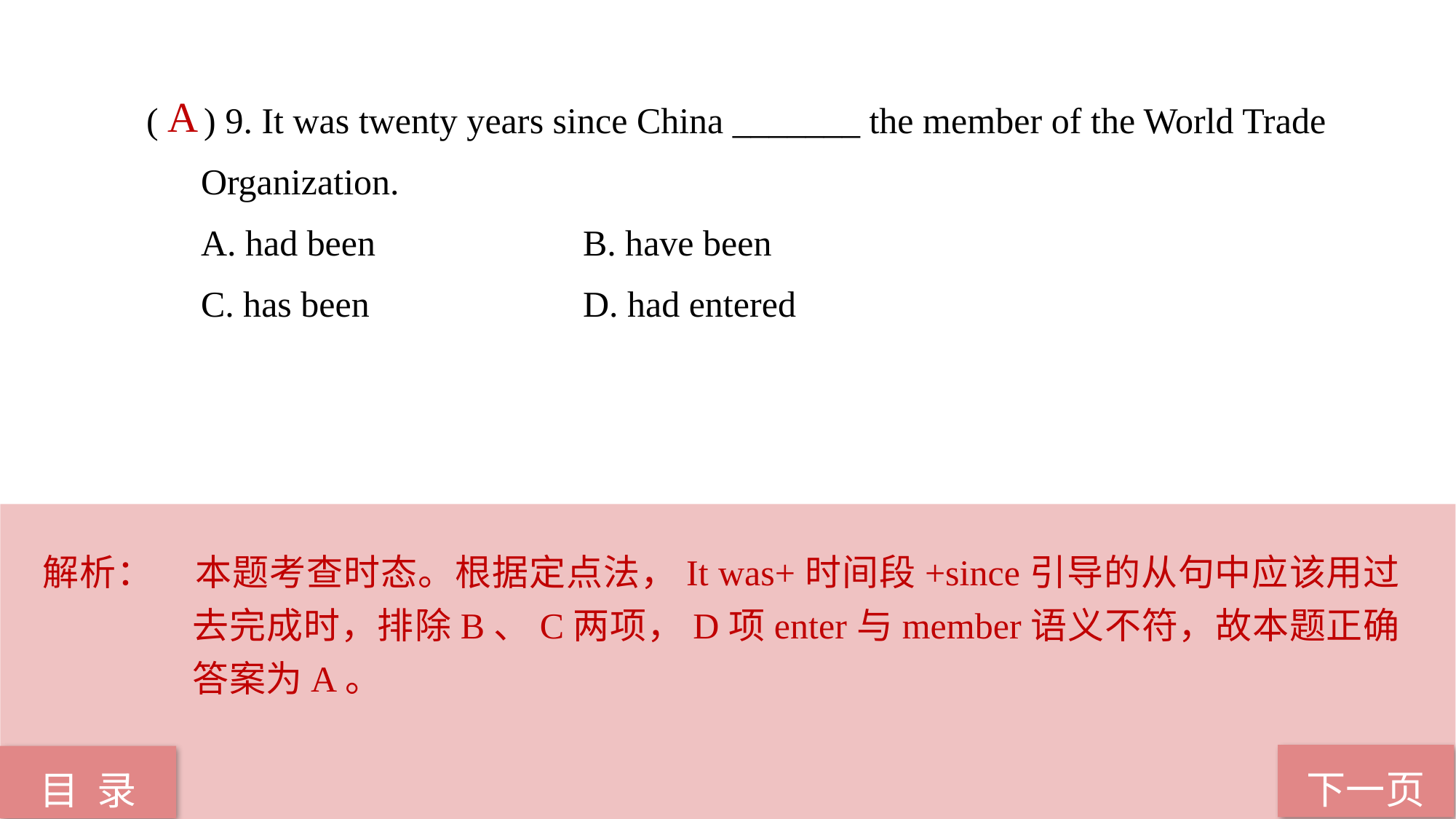

(     ) 9. It was twenty years since China _______ the member of the World Trade
Organization.
A. had been 		B. have been
C. has been 		D. had entered
  A
解析：	本题考查时态。根据定点法，It was+时间段+since引导的从句中应该用过去完成时，排除B、C两项，D项enter与member语义不符，故本题正确答案为A。